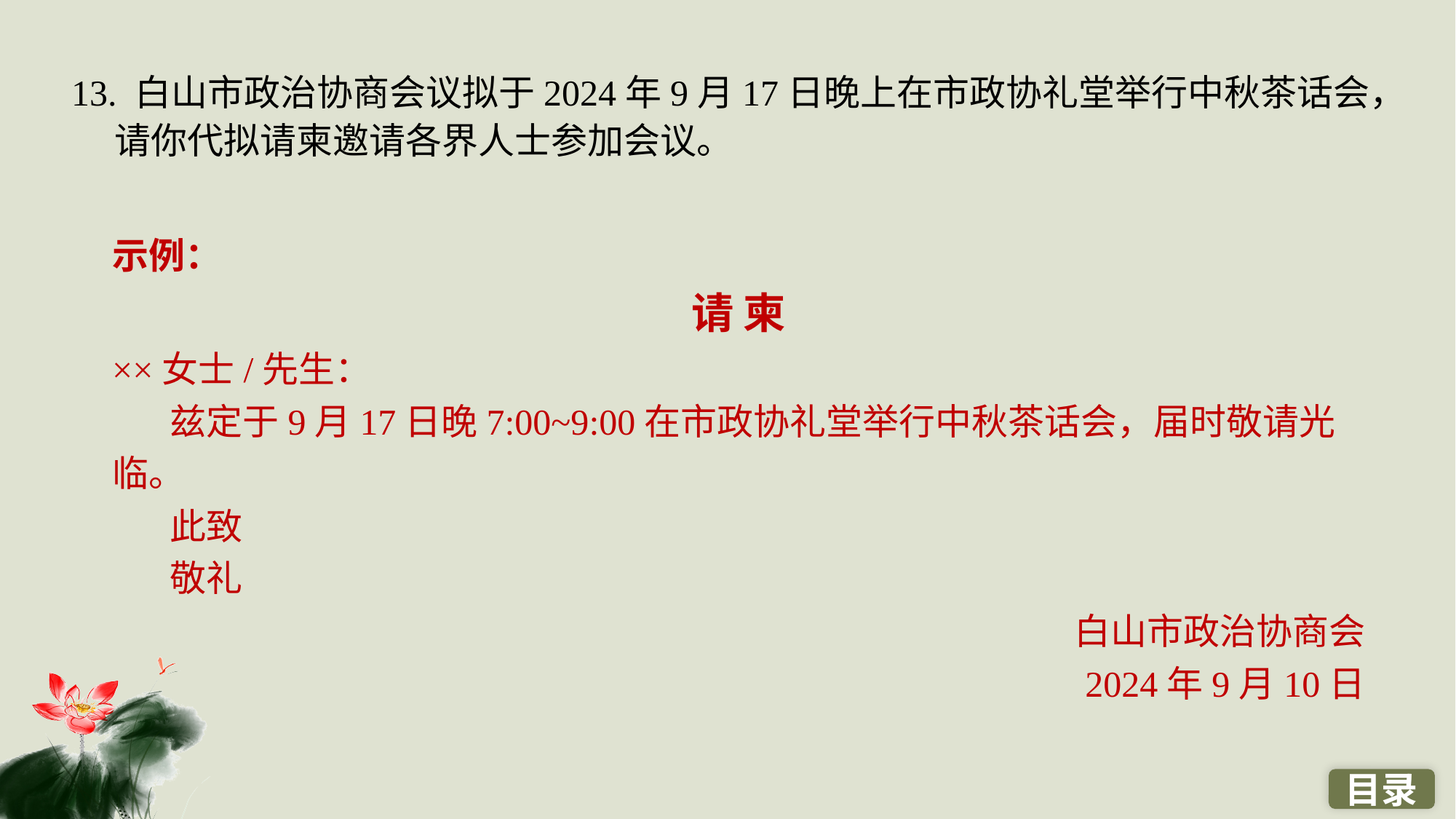

13. 白山市政治协商会议拟于2024年9月17日晚上在市政协礼堂举行中秋茶话会，请你代拟请柬邀请各界人士参加会议。
示例：
请 柬
××女士/先生：
      兹定于9月17日晚7:00~9:00在市政协礼堂举行中秋茶话会，届时敬请光临。
      此致
      敬礼
白山市政治协商会
2024年9月10日